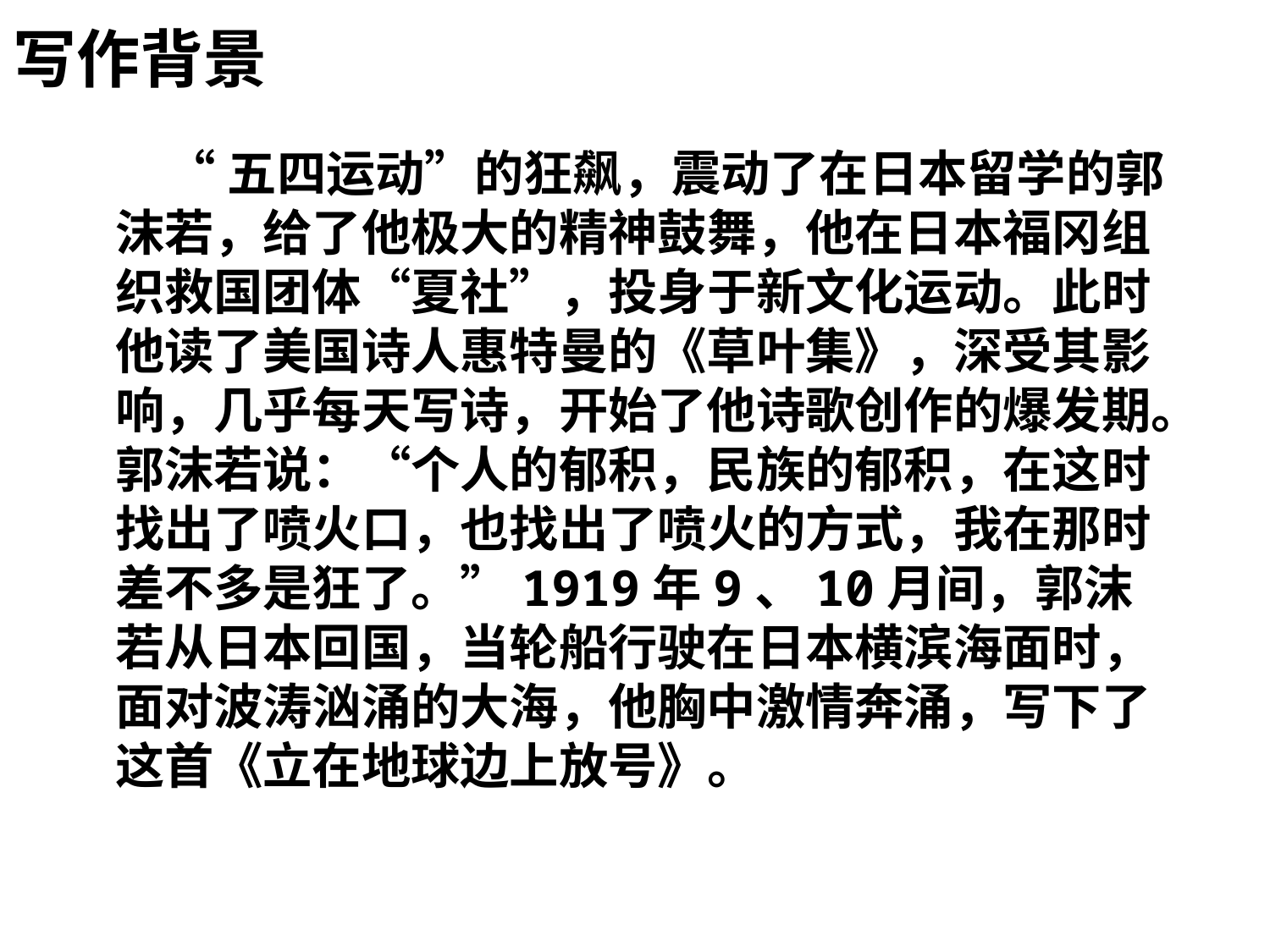

写作背景
         “五四运动”的狂飙，震动了在日本留学的郭沫若，给了他极大的精神鼓舞，他在日本福冈组织救国团体“夏社”，投身于新文化运动。此时他读了美国诗人惠特曼的《草叶集》，深受其影响，几乎每天写诗，开始了他诗歌创作的爆发期。郭沫若说：“个人的郁积，民族的郁积，在这时找出了喷火口，也找出了喷火的方式，我在那时差不多是狂了。”1919年9、10月间，郭沫若从日本回国，当轮船行驶在日本横滨海面时，面对波涛汹涌的大海，他胸中激情奔涌，写下了这首《立在地球边上放号》。